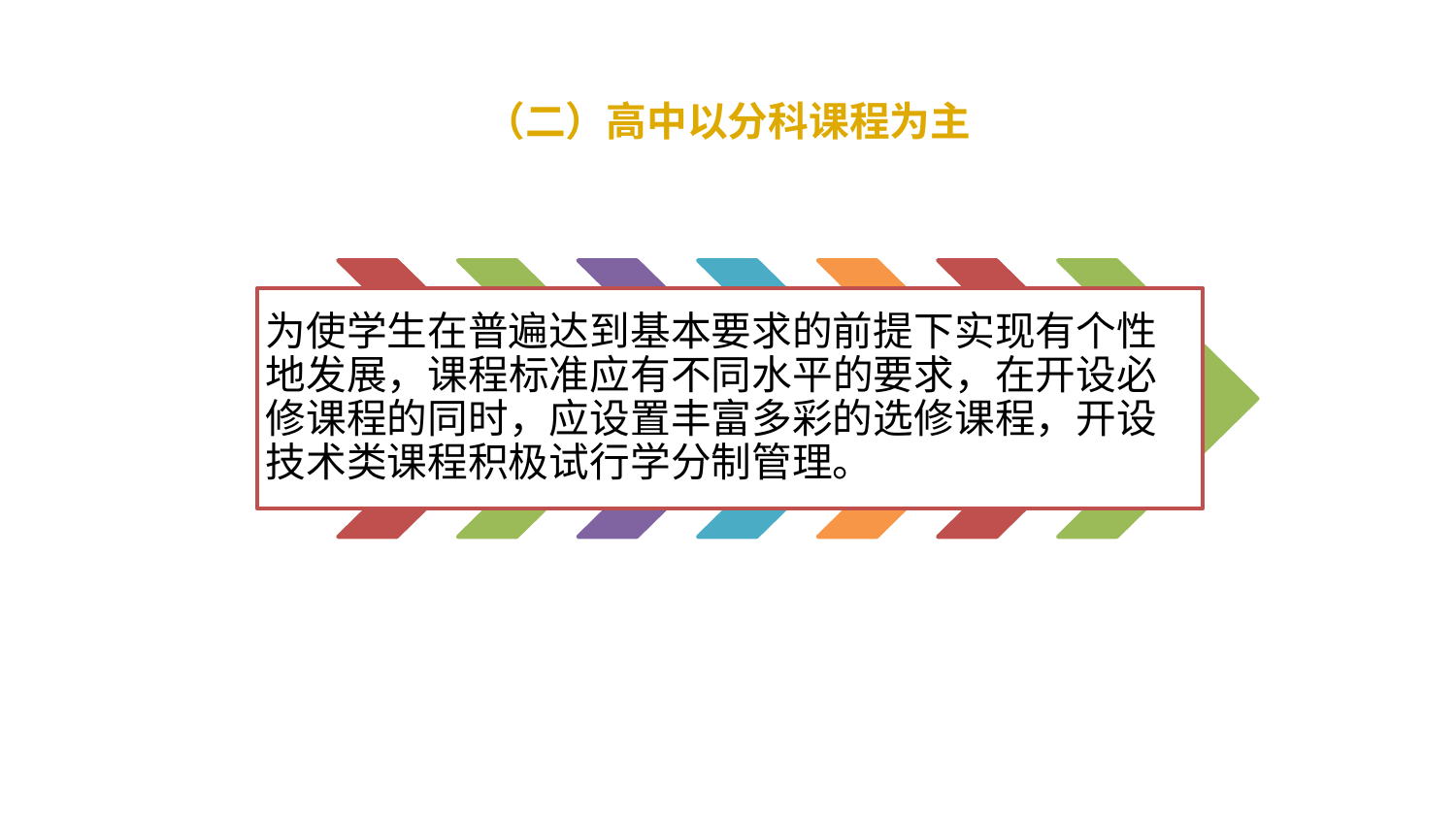

（二）高中以分科课程为主

为使学生在普遍达到基本要求的前提下实现有个性地发展，课程标准应有不同水平的要求，在开设必修课程的同时，应设置丰富多彩的选修课程，开设技术类课程积极试行学分制管理。